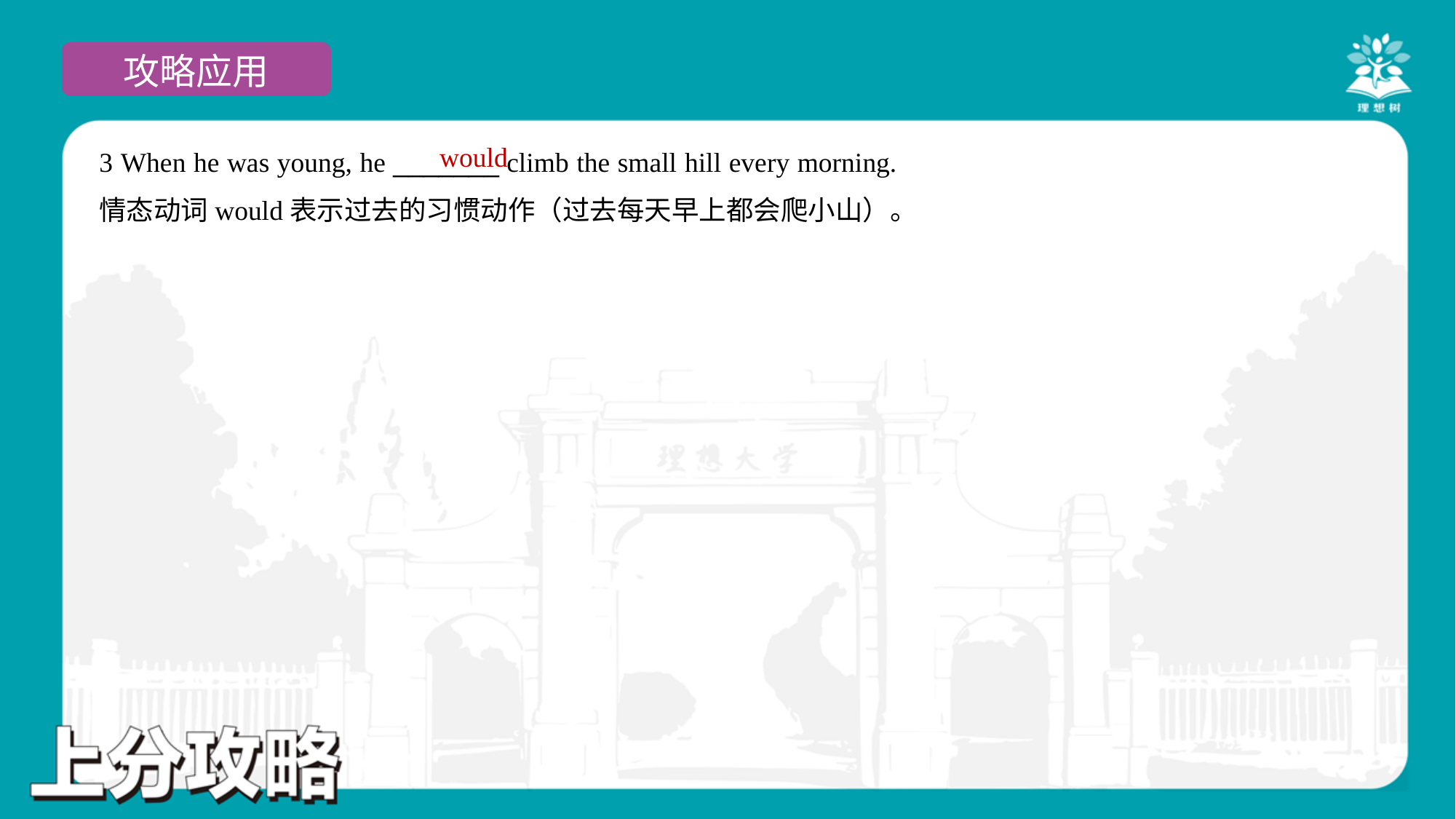

would
3 When he was young, he _______ climb the small hill every morning.
情态动词would表示过去的习惯动作（过去每天早上都会爬小山）。